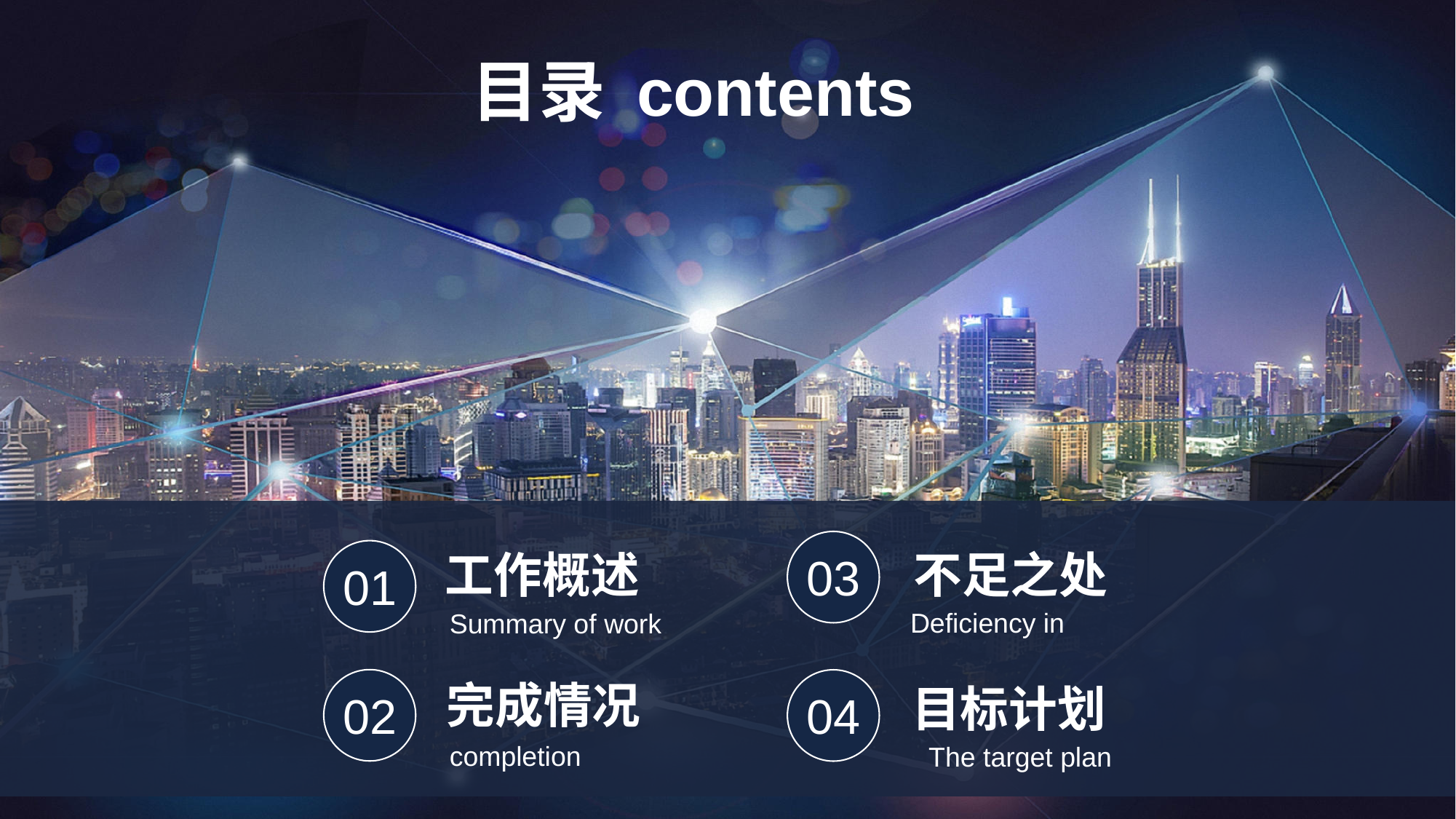

行业PPT模板http://www.1ppt.com/hangye/
目录 contents

工作概述
不足之处

03
01
Deficiency in
Summary of work

完成情况

目标计划
02
04
completion
The target plan